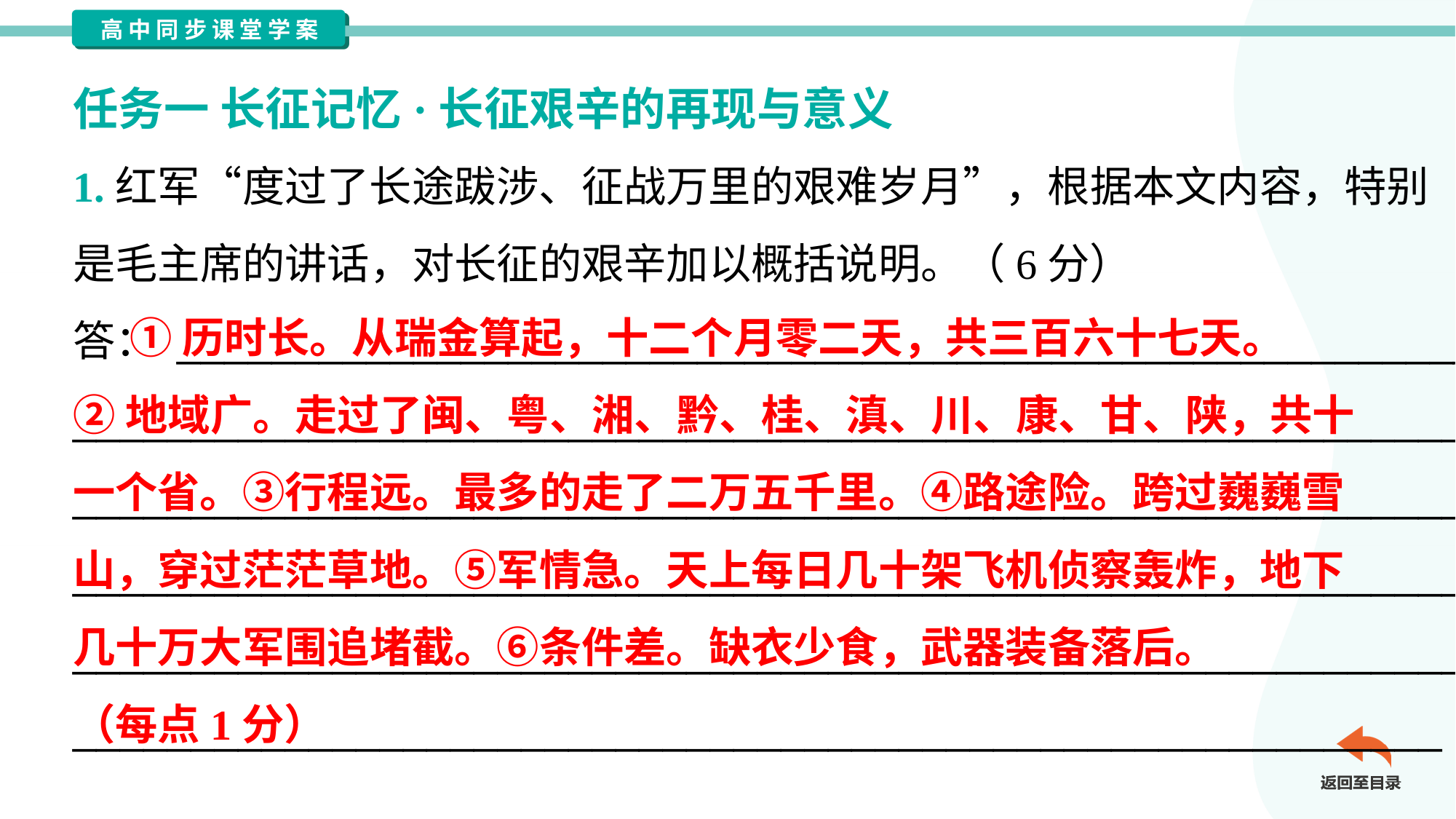

任务一 长征记忆·长征艰辛的再现与意义
1.红军“度过了长途跋涉、征战万里的艰难岁月”，根据本文内容，特别
是毛主席的讲话，对长征的艰辛加以概括说明。（6分）
答： ________________________________________________________
_____________________________________________________________
_____________________________________________________________
_____________________________________________________________
_____________________________________________________________
__________________________________________________________
      ①历时长。从瑞金算起，十二个月零二天，共三百六十七天。
②地域广。走过了闽、粤、湘、黔、桂、滇、川、康、甘、陕，共十
一个省。③行程远。最多的走了二万五千里。④路途险。跨过巍巍雪
山，穿过茫茫草地。⑤军情急。天上每日几十架飞机侦察轰炸，地下
几十万大军围追堵截。⑥条件差。缺衣少食，武器装备落后。
（每点1分）